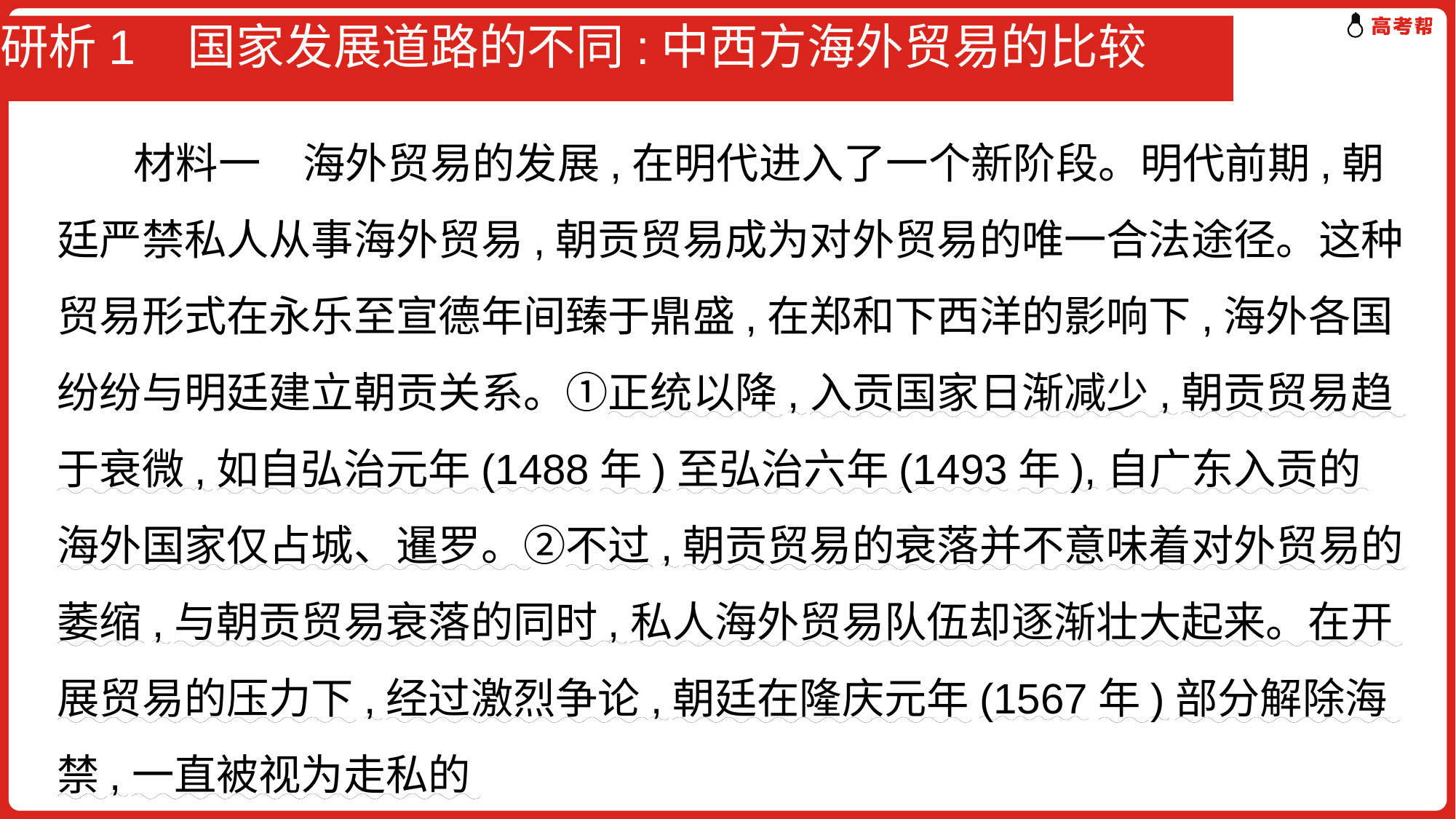

# 研析1   国家发展道路的不同:中西方海外贸易的比较
       材料一　海外贸易的发展,在明代进入了一个新阶段。明代前期,朝廷严禁私人从事海外贸易,朝贡贸易成为对外贸易的唯一合法途径。这种贸易形式在永乐至宣德年间臻于鼎盛,在郑和下西洋的影响下,海外各国纷纷与明廷建立朝贡关系。①正统以降,入贡国家日渐减少,朝贡贸易趋于衰微,如自弘治元年(1488年)至弘治六年(1493年),自广东入贡的海外国家仅占城、暹罗。②不过,朝贡贸易的衰落并不意味着对外贸易的萎缩,与朝贡贸易衰落的同时,私人海外贸易队伍却逐渐壮大起来。在开展贸易的压力下,经过激烈争论,朝廷在隆庆元年(1567年)部分解除海禁,一直被视为走私的